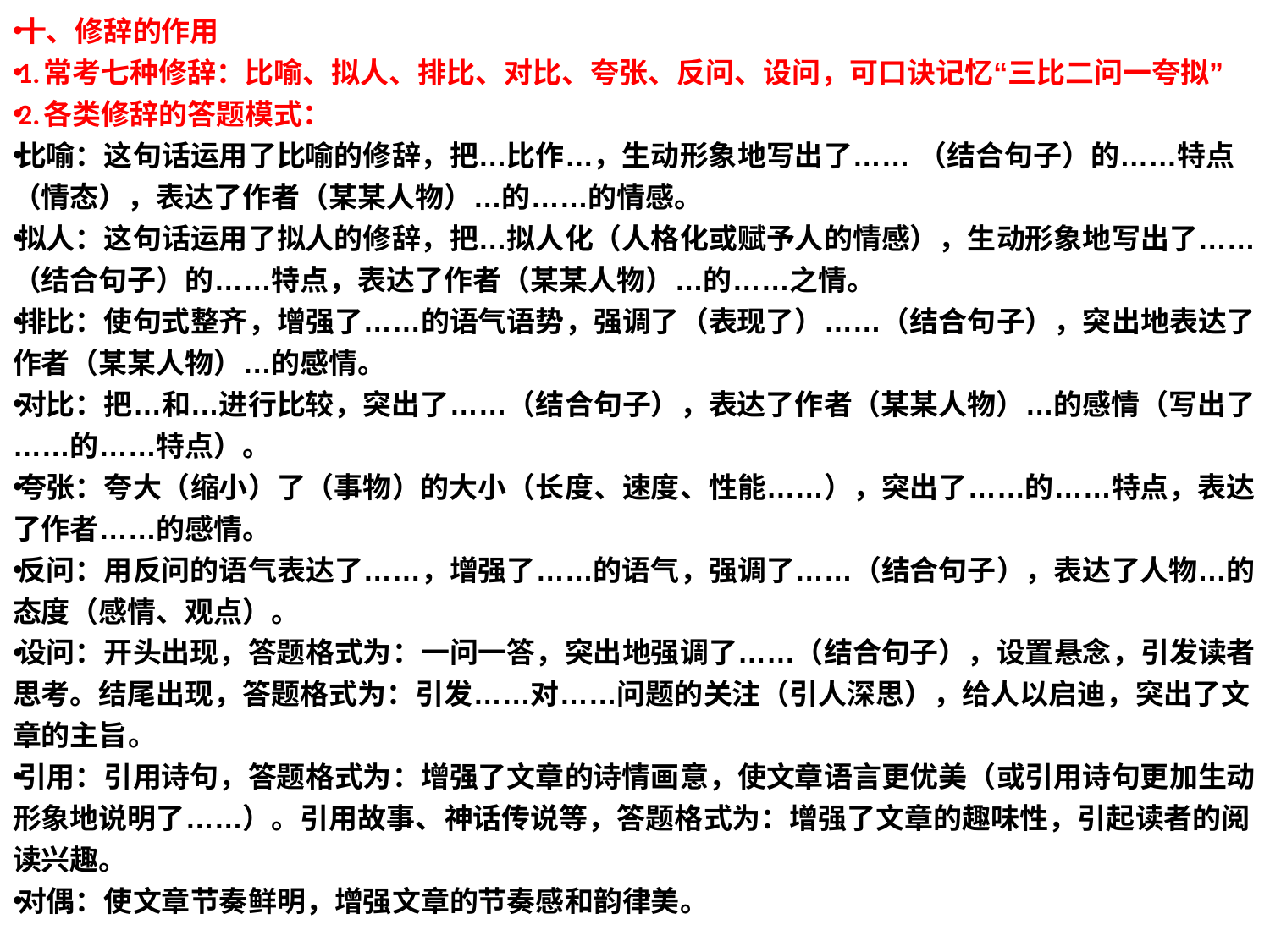

十、修辞的作用
1.常考七种修辞：比喻、拟人、排比、对比、夸张、反问、设问，可口诀记忆“三比二问一夸拟”
2.各类修辞的答题模式：
比喻：这句话运用了比喻的修辞，把…比作…，生动形象地写出了…… （结合句子）的……特点（情态），表达了作者（某某人物）…的……的情感。
拟人：这句话运用了拟人的修辞，把…拟人化（人格化或赋予人的情感），生动形象地写出了……（结合句子）的……特点，表达了作者（某某人物）…的……之情。
排比：使句式整齐，增强了……的语气语势，强调了（表现了）……（结合句子），突出地表达了作者（某某人物）…的感情。
对比：把…和…进行比较，突出了……（结合句子），表达了作者（某某人物）…的感情（写出了……的……特点）。
夸张：夸大（缩小）了（事物）的大小（长度、速度、性能……），突出了……的……特点，表达了作者……的感情。
反问：用反问的语气表达了……，增强了……的语气，强调了……（结合句子），表达了人物…的态度（感情、观点）。
设问：开头出现，答题格式为：一问一答，突出地强调了……（结合句子），设置悬念，引发读者思考。结尾出现，答题格式为：引发……对……问题的关注（引人深思），给人以启迪，突出了文章的主旨。
引用：引用诗句，答题格式为：增强了文章的诗情画意，使文章语言更优美（或引用诗句更加生动形象地说明了……）。引用故事、神话传说等，答题格式为：增强了文章的趣味性，引起读者的阅读兴趣。
对偶：使文章节奏鲜明，增强文章的节奏感和韵律美。

#